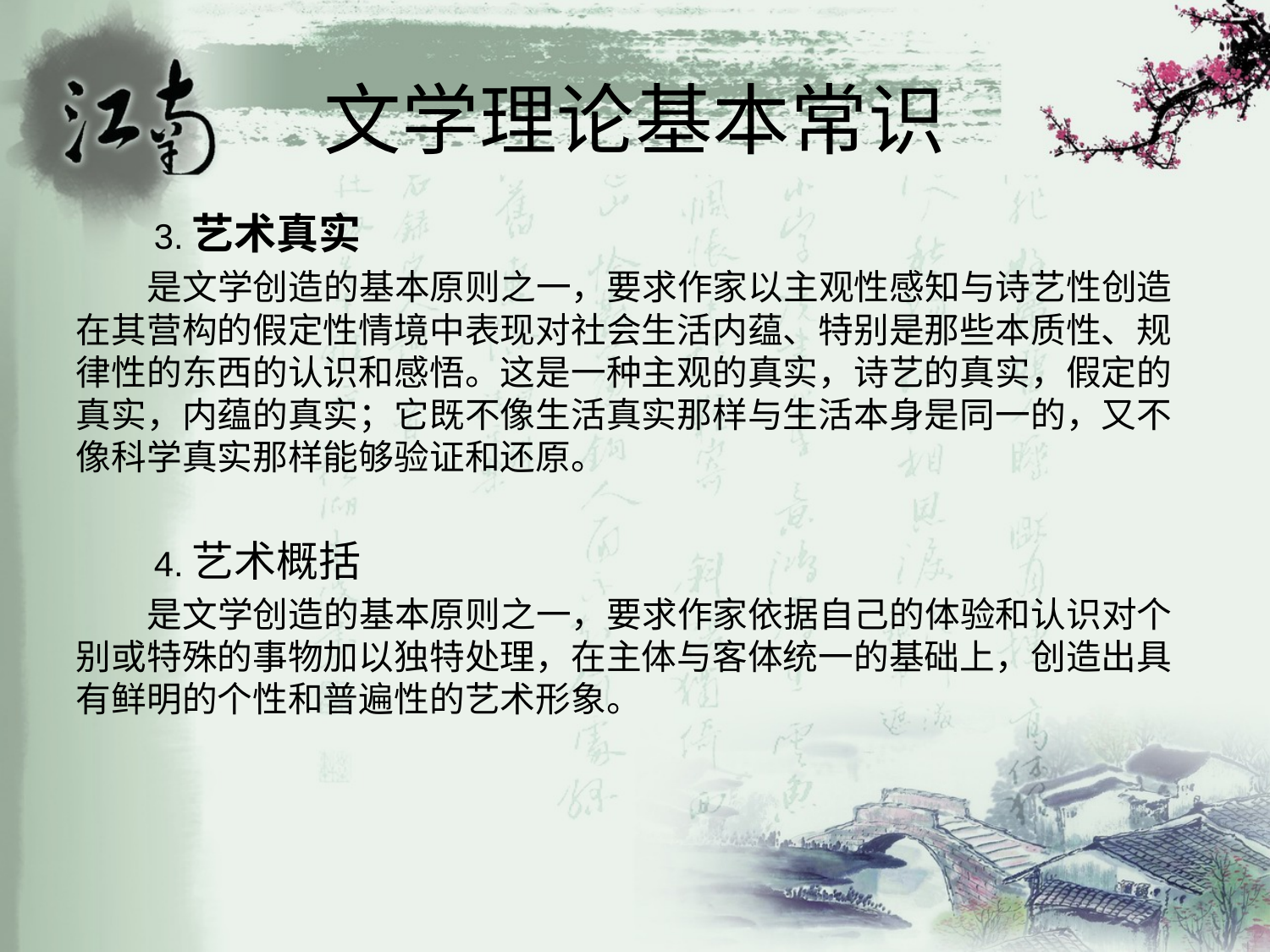

# 文学理论基本常识
        3.艺术真实
        是文学创造的基本原则之一，要求作家以主观性感知与诗艺性创造在其营构的假定性情境中表现对社会生活内蕴、特别是那些本质性、规律性的东西的认识和感悟。这是一种主观的真实，诗艺的真实，假定的真实，内蕴的真实；它既不像生活真实那样与生活本身是同一的，又不像科学真实那样能够验证和还原。

        4.艺术概括
        是文学创造的基本原则之一，要求作家依据自己的体验和认识对个别或特殊的事物加以独特处理，在主体与客体统一的基础上，创造出具有鲜明的个性和普遍性的艺术形象。